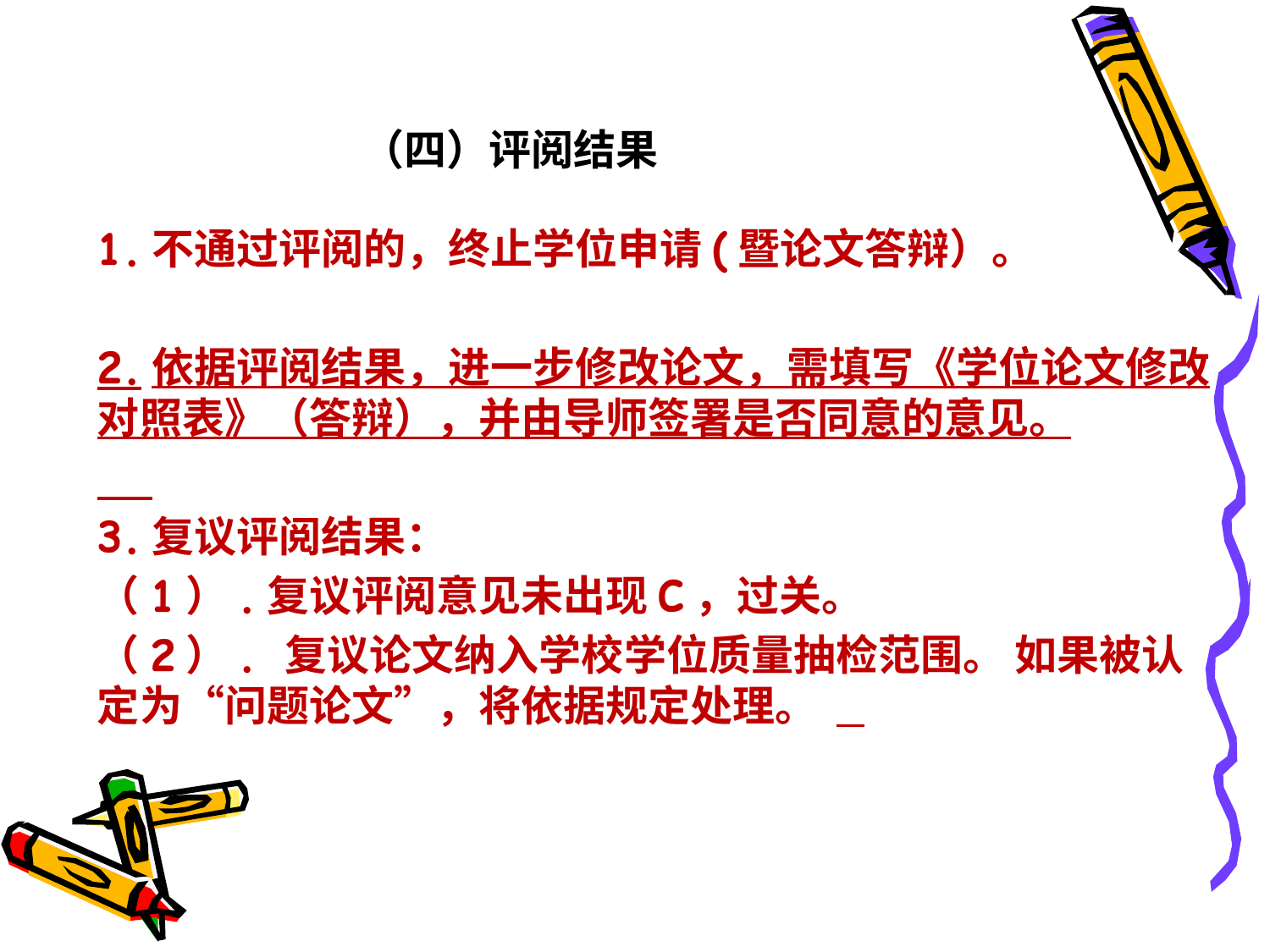

# （四）评阅结果
1.不通过评阅的，终止学位申请(暨论文答辩）。

2.依据评阅结果，进一步修改论文，需填写《学位论文修改对照表》（答辩），并由导师签署是否同意的意见。

3.复议评阅结果：
（1）.复议评阅意见未出现C，过关。
（2）. 复议论文纳入学校学位质量抽检范围。 如果被认定为“问题论文”，将依据规定处理。